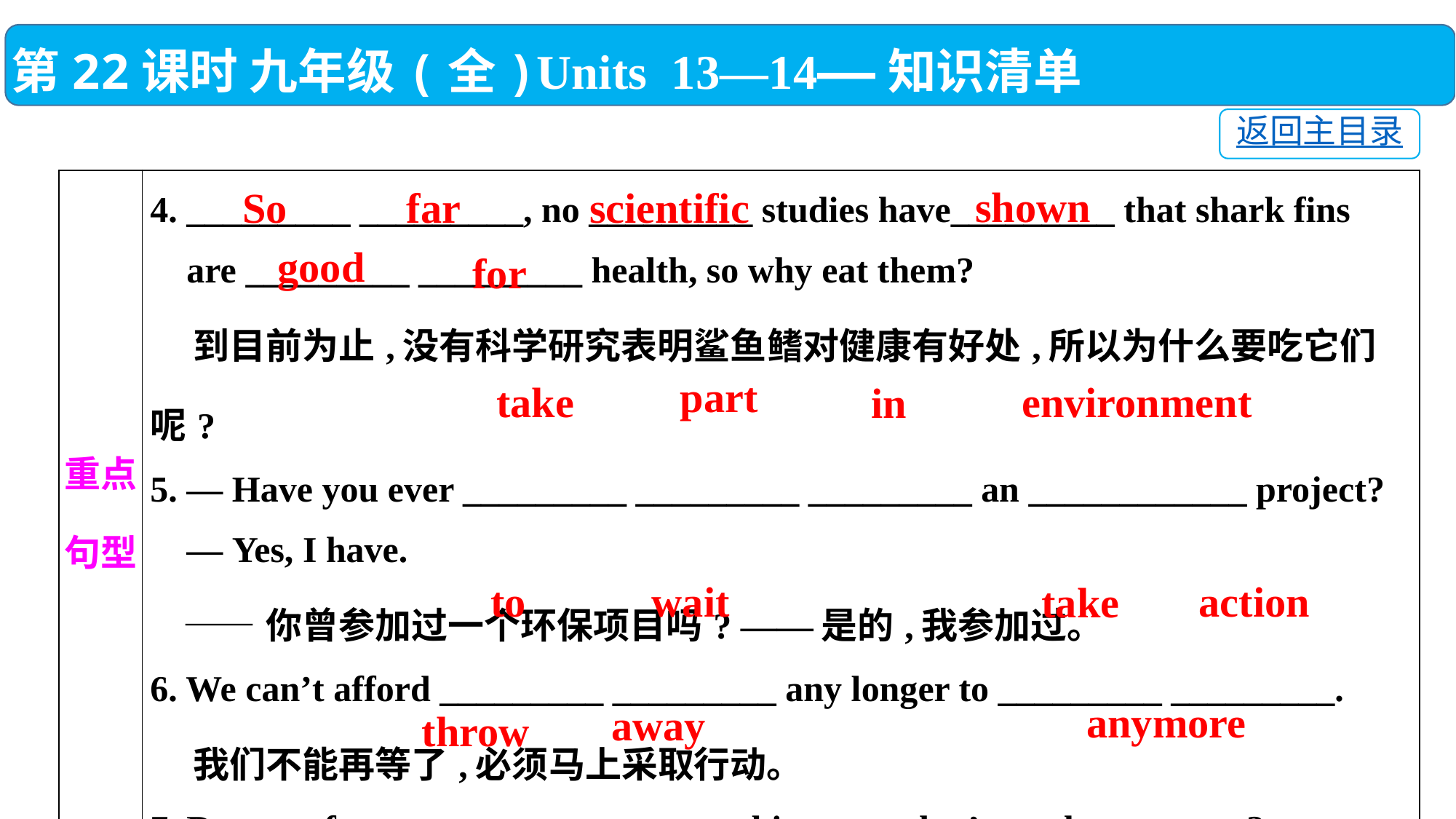

第22课时 九年级(全)Units  13—14——知识清单
返回主目录
| 重点 句型 | 4. \_\_\_\_\_\_\_\_\_ \_\_\_\_\_\_\_\_\_, no \_\_\_\_\_\_\_\_\_ studies have\_\_\_\_\_\_\_\_\_ that shark fins are \_\_\_\_\_\_\_\_\_ \_\_\_\_\_\_\_\_\_ health, so why eat them? 到目前为止,没有科学研究表明鲨鱼鳍对健康有好处,所以为什么要吃它们呢? 5. — Have you ever \_\_\_\_\_\_\_\_\_ \_\_\_\_\_\_\_\_\_ \_\_\_\_\_\_\_\_\_ an \_\_\_\_\_\_\_\_\_\_\_\_ project? — Yes, I have. ——你曾参加过一个环保项目吗? ——是的,我参加过。 6. We can’t afford \_\_\_\_\_\_\_\_\_ \_\_\_\_\_\_\_\_\_ any longer to \_\_\_\_\_\_\_\_\_ \_\_\_\_\_\_\_\_\_. 我们不能再等了,必须马上采取行动。 7. Do you often \_\_\_\_\_\_\_\_\_ \_\_\_\_\_\_\_\_\_ things you don’t need \_\_\_\_\_\_\_\_\_? 你经常扔掉你不需要的东西吗? |
| --- | --- |
shown
So
far
scientific
good
for
part
 take
environment
in
wait
action
to
take
anymore
away
throw